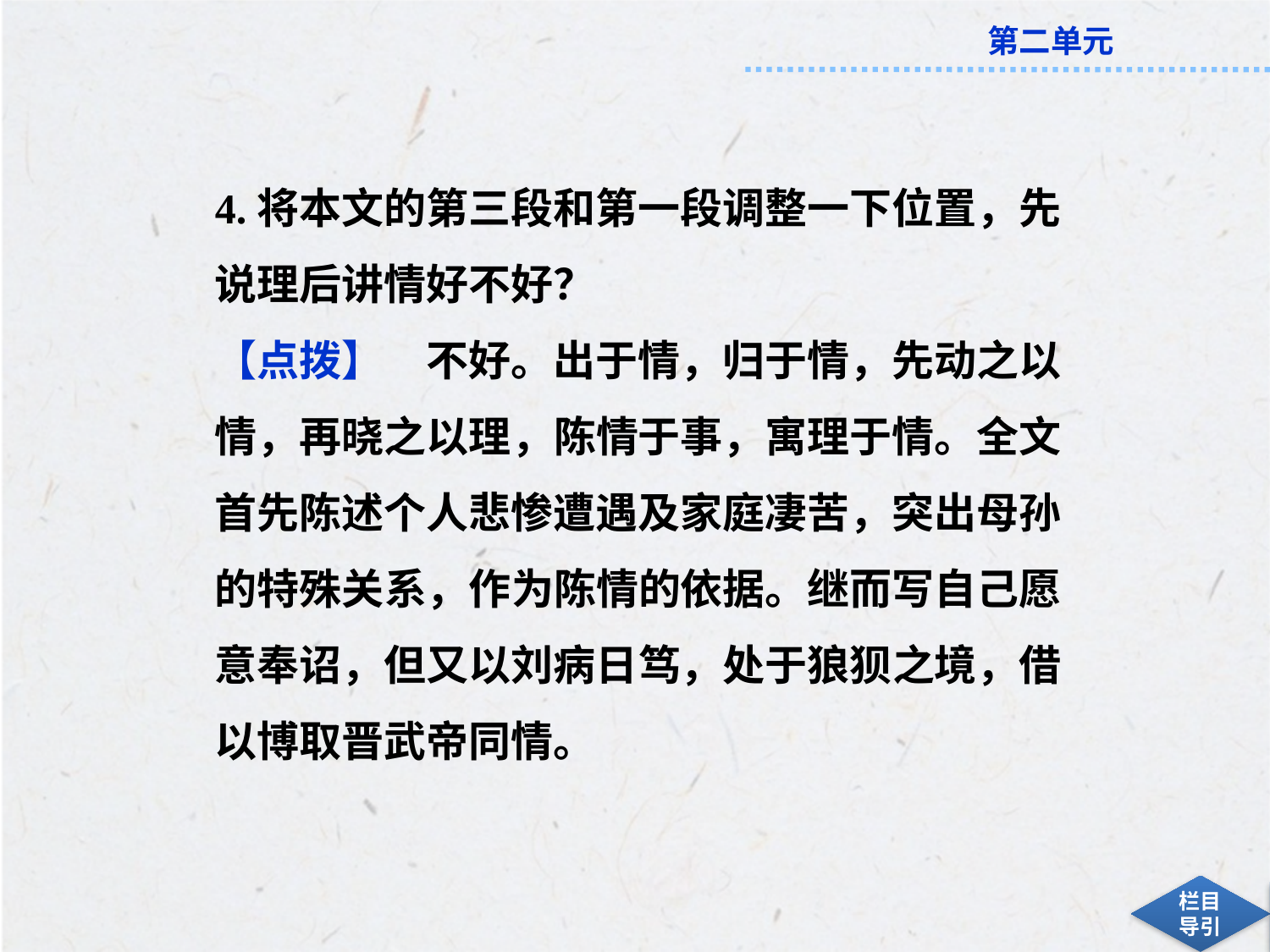

4.将本文的第三段和第一段调整一下位置，先说理后讲情好不好？
【点拨】　不好。出于情，归于情，先动之以情，再晓之以理，陈情于事，寓理于情。全文首先陈述个人悲惨遭遇及家庭凄苦，突出母孙的特殊关系，作为陈情的依据。继而写自己愿意奉诏，但又以刘病日笃，处于狼狈之境，借以博取晋武帝同情。